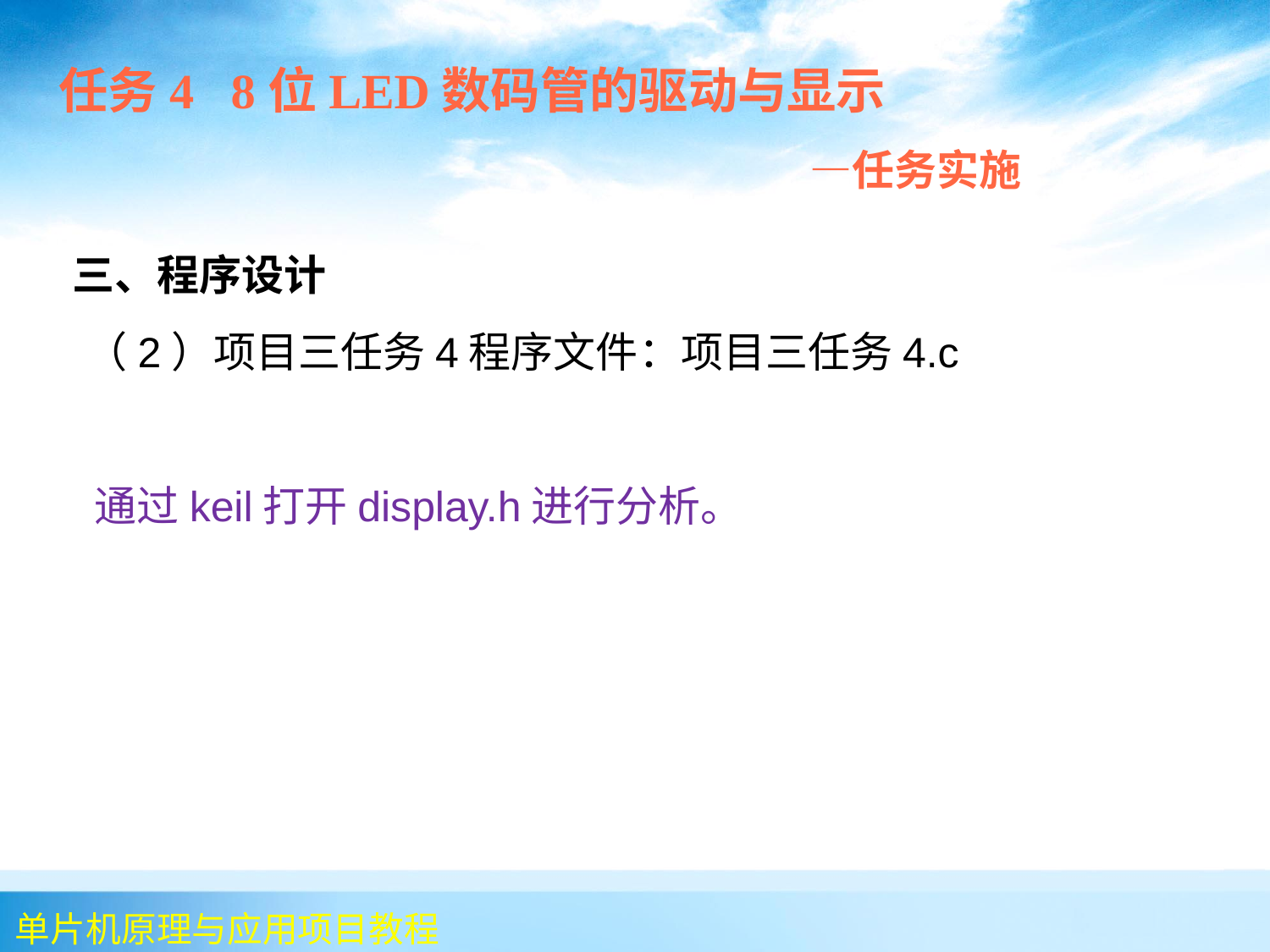

任务4   8位LED数码管的驱动与显示
                                                                     —任务实施
 三、程序设计
  （2）项目三任务4程序文件：项目三任务4.c

   通过keil打开display.h进行分析。